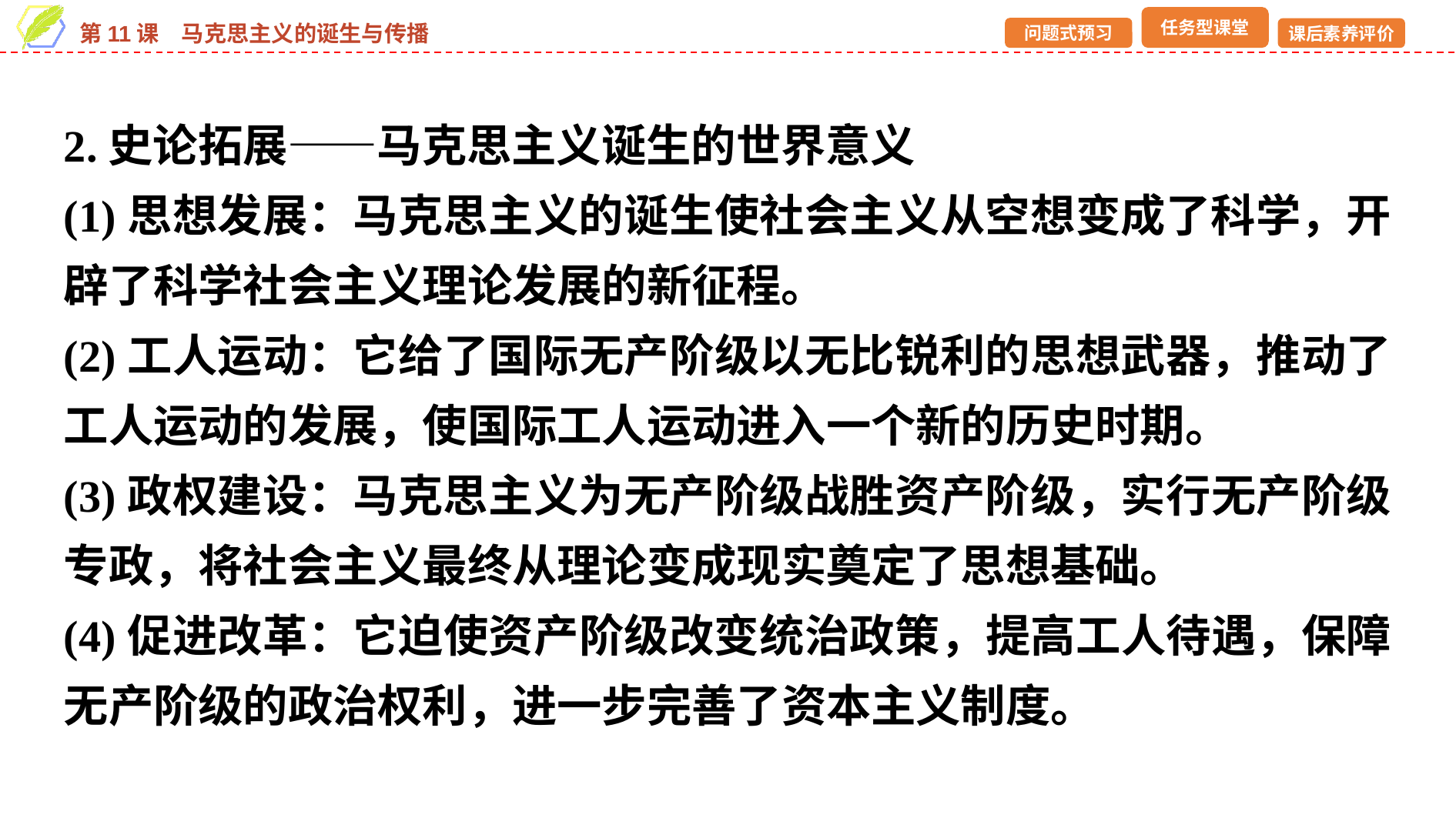

2.史论拓展——马克思主义诞生的世界意义
(1)思想发展：马克思主义的诞生使社会主义从空想变成了科学，开辟了科学社会主义理论发展的新征程。
(2)工人运动：它给了国际无产阶级以无比锐利的思想武器，推动了工人运动的发展，使国际工人运动进入一个新的历史时期。
(3)政权建设：马克思主义为无产阶级战胜资产阶级，实行无产阶级专政，将社会主义最终从理论变成现实奠定了思想基础。
(4)促进改革：它迫使资产阶级改变统治政策，提高工人待遇，保障无产阶级的政治权利，进一步完善了资本主义制度。